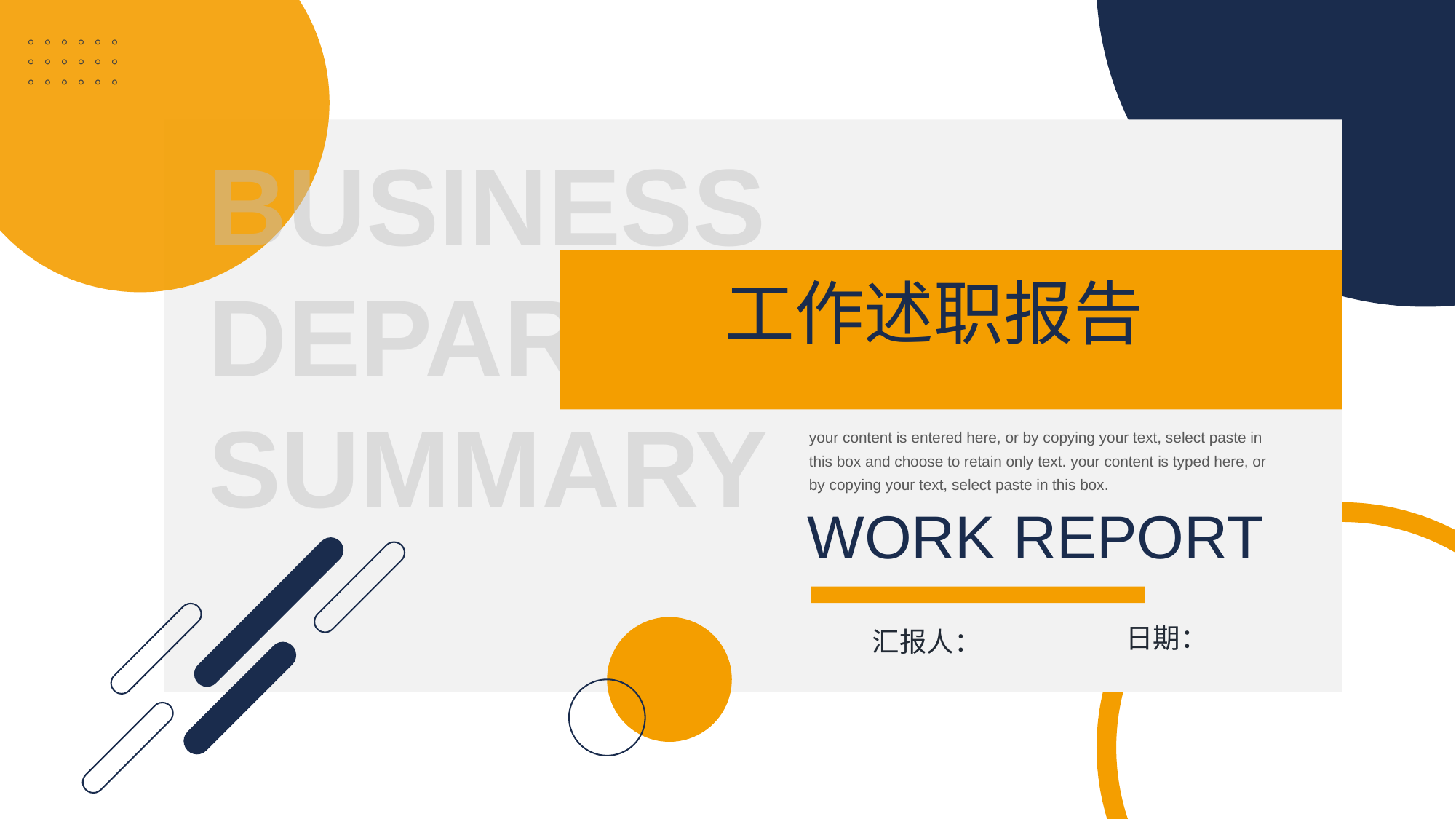

。。。。。。
。。。。。。
。。。。。。

BUSINESS
DEPARTMENT
SUMMARY

工作述职报告
your content is entered here, or by copying your text, select paste in this box and choose to retain only text. your content is typed here, or by copying your text, select paste in this box.
WORK REPORT

日期：

汇报人：